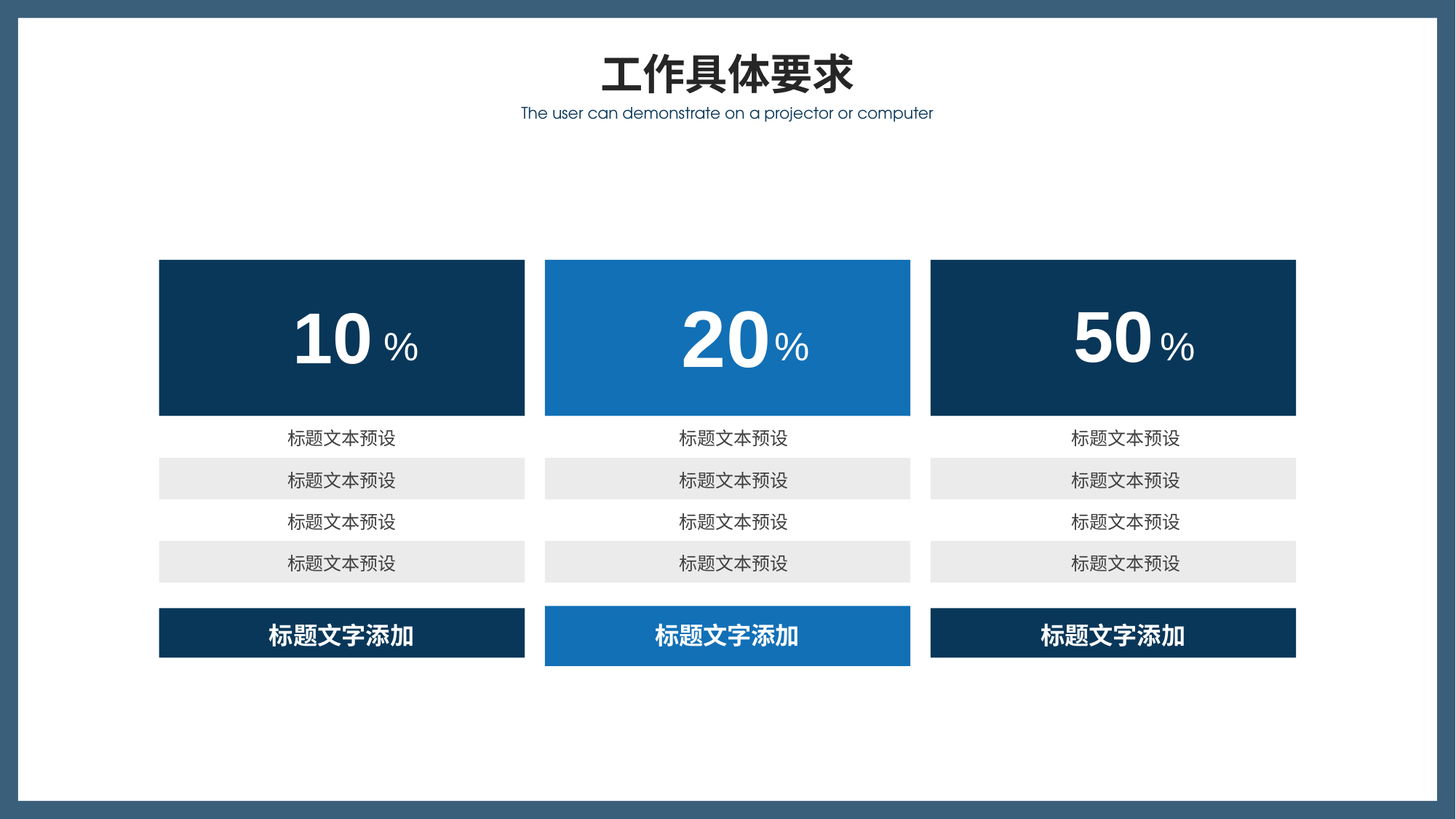

工作具体要求
The user can demonstrate on a projector or computer

20
50
10
%
%
%

标题文本预设
标题文本预设
标题文本预设

标题文本预设
标题文本预设
标题文本预设

标题文本预设
标题文本预设
标题文本预设

标题文本预设
标题文本预设
标题文本预设

标题文字添加
标题文字添加
标题文字添加